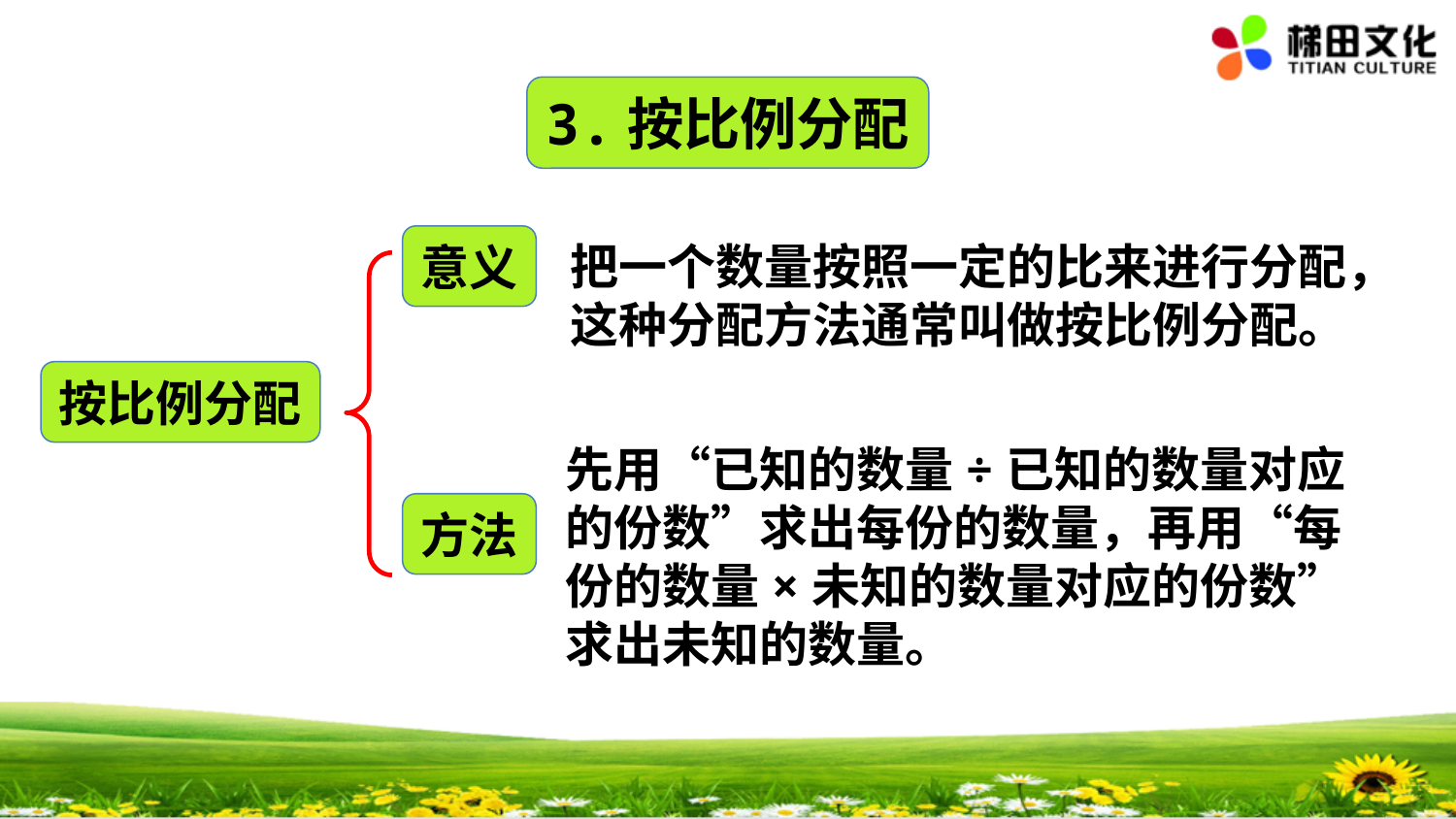

3.按比例分配
意义
把一个数量按照一定的比来进行分配，这种分配方法通常叫做按比例分配。

按比例分配
先用“已知的数量÷已知的数量对应的份数”求出每份的数量，再用“每份的数量×未知的数量对应的份数”求出未知的数量。
方法